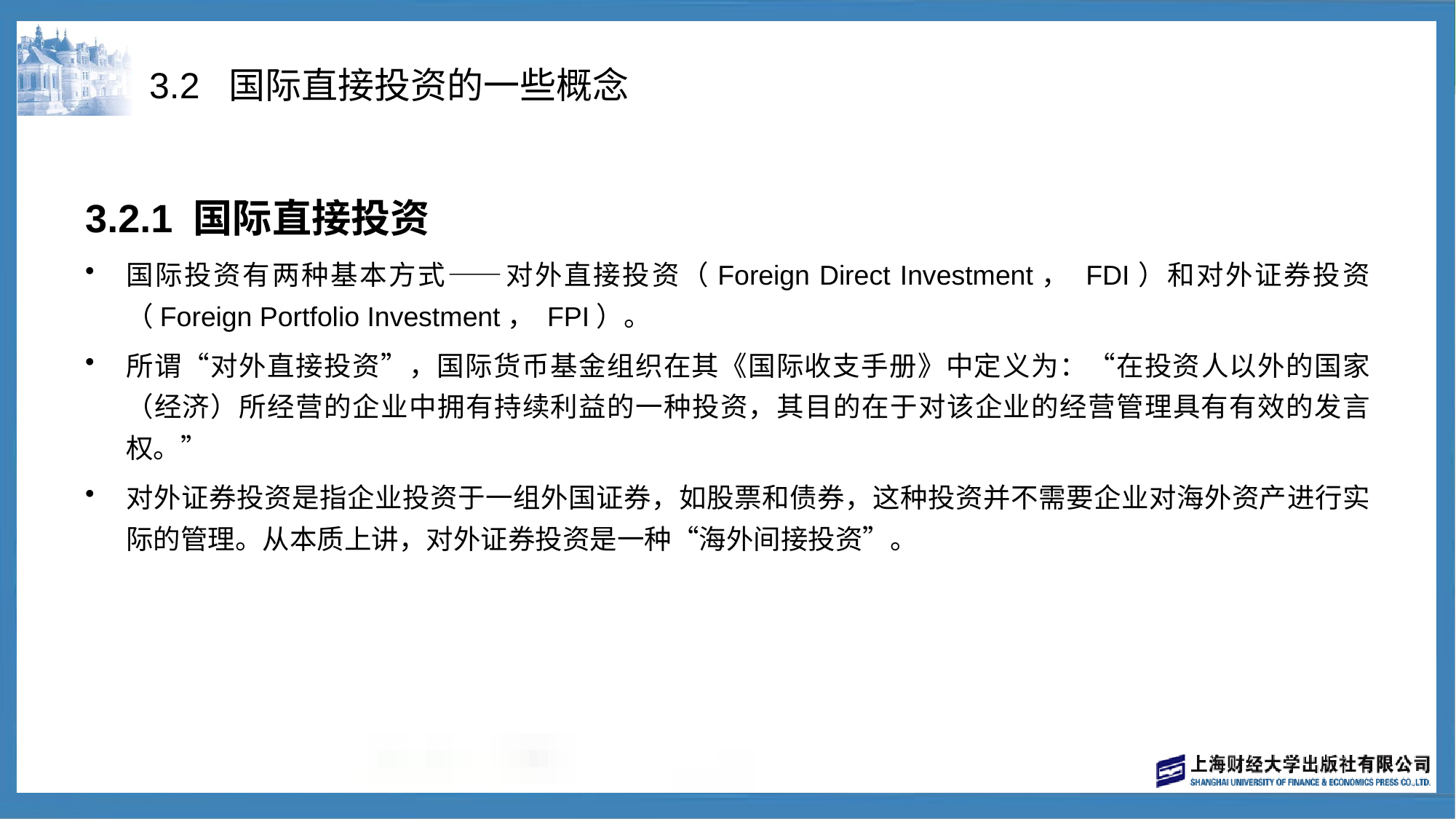

# 3.2  国际直接投资的一些概念
3.2.1 国际直接投资
国际投资有两种基本方式——对外直接投资（Foreign Direct Investment， FDI）和对外证券投资（Foreign Portfolio Investment， FPI）。
所谓“对外直接投资”，国际货币基金组织在其《国际收支手册》中定义为：“在投资人以外的国家（经济）所经营的企业中拥有持续利益的一种投资，其目的在于对该企业的经营管理具有有效的发言权。”
对外证券投资是指企业投资于一组外国证券，如股票和债券，这种投资并不需要企业对海外资产进行实际的管理。从本质上讲，对外证券投资是一种“海外间接投资”。